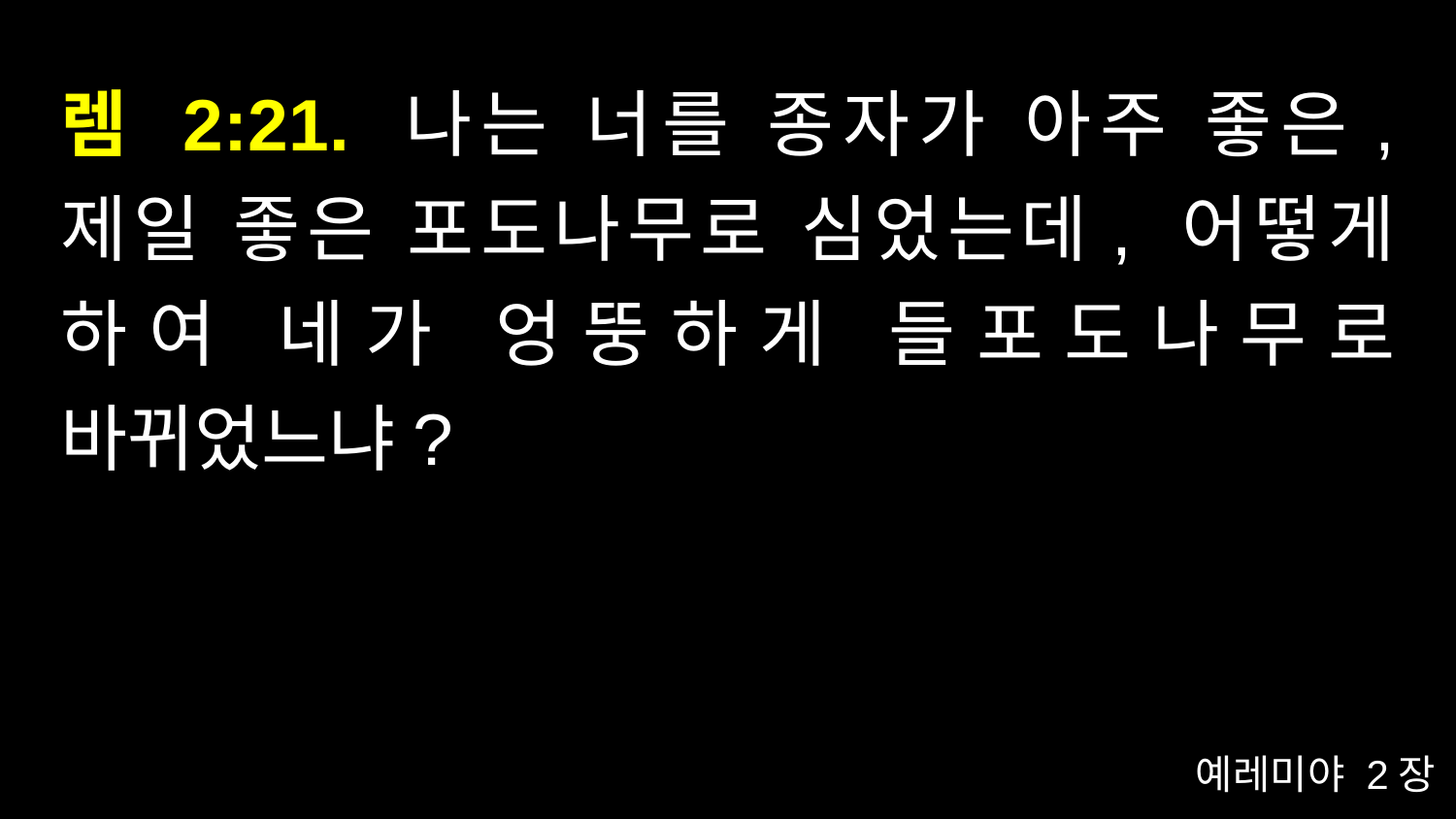

# 렘 2:21. 나는 너를 종자가 아주 좋은, 제일 좋은 포도나무로 심었는데, 어떻게 하여 네가 엉뚱하게 들포도나무로 바뀌었느냐?
예레미야 2장